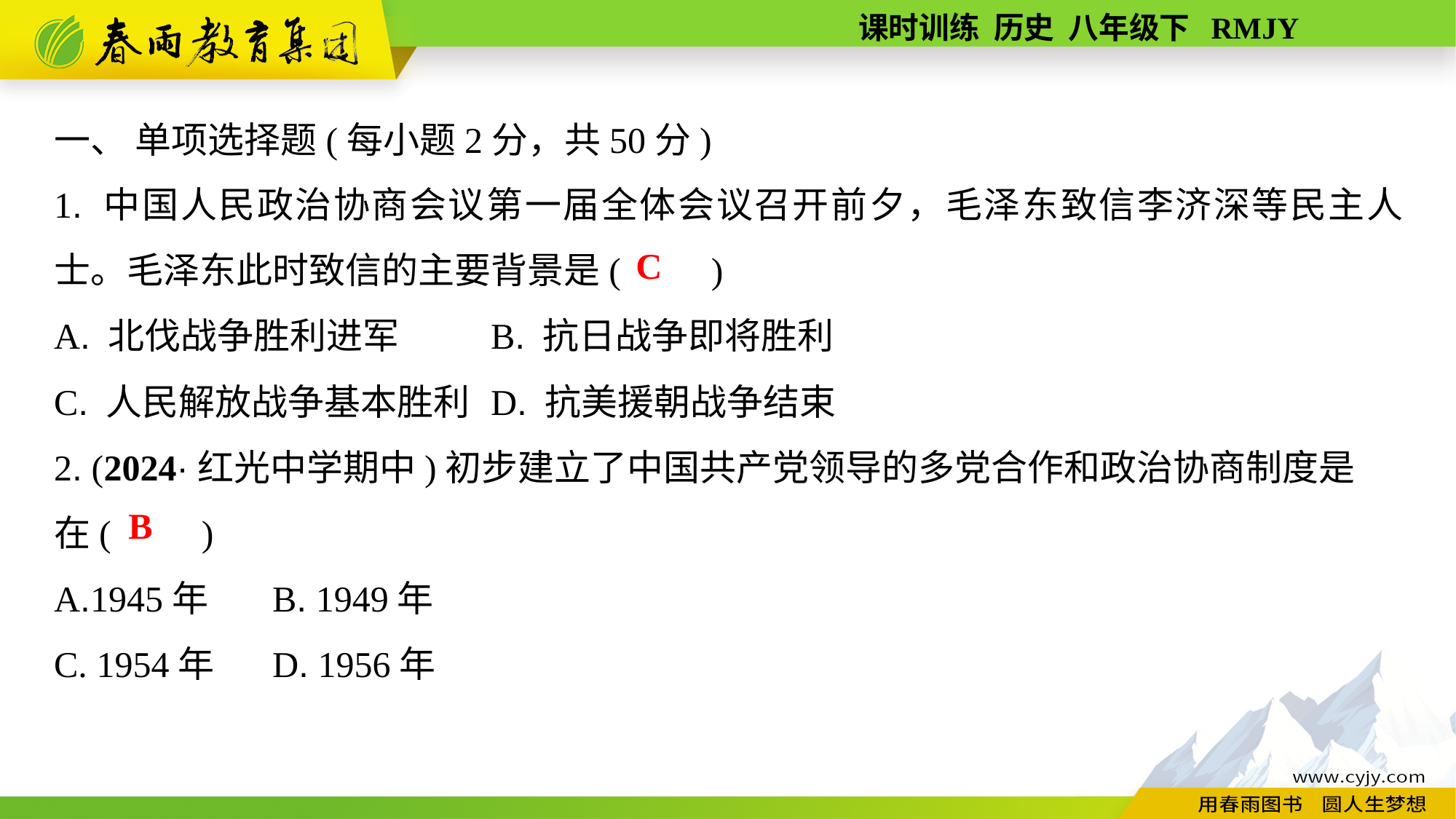

一、 单项选择题(每小题2分，共50分)
1. 中国人民政治协商会议第一届全体会议召开前夕，毛泽东致信李济深等民主人士。毛泽东此时致信的主要背景是(　　)
A. 北伐战争胜利进军	B. 抗日战争即将胜利
C. 人民解放战争基本胜利	D. 抗美援朝战争结束
2. (2024·红光中学期中)初步建立了中国共产党领导的多党合作和政治协商制度是
在(　　)
A.1945年	B. 1949年
C. 1954年	D. 1956年
C
B